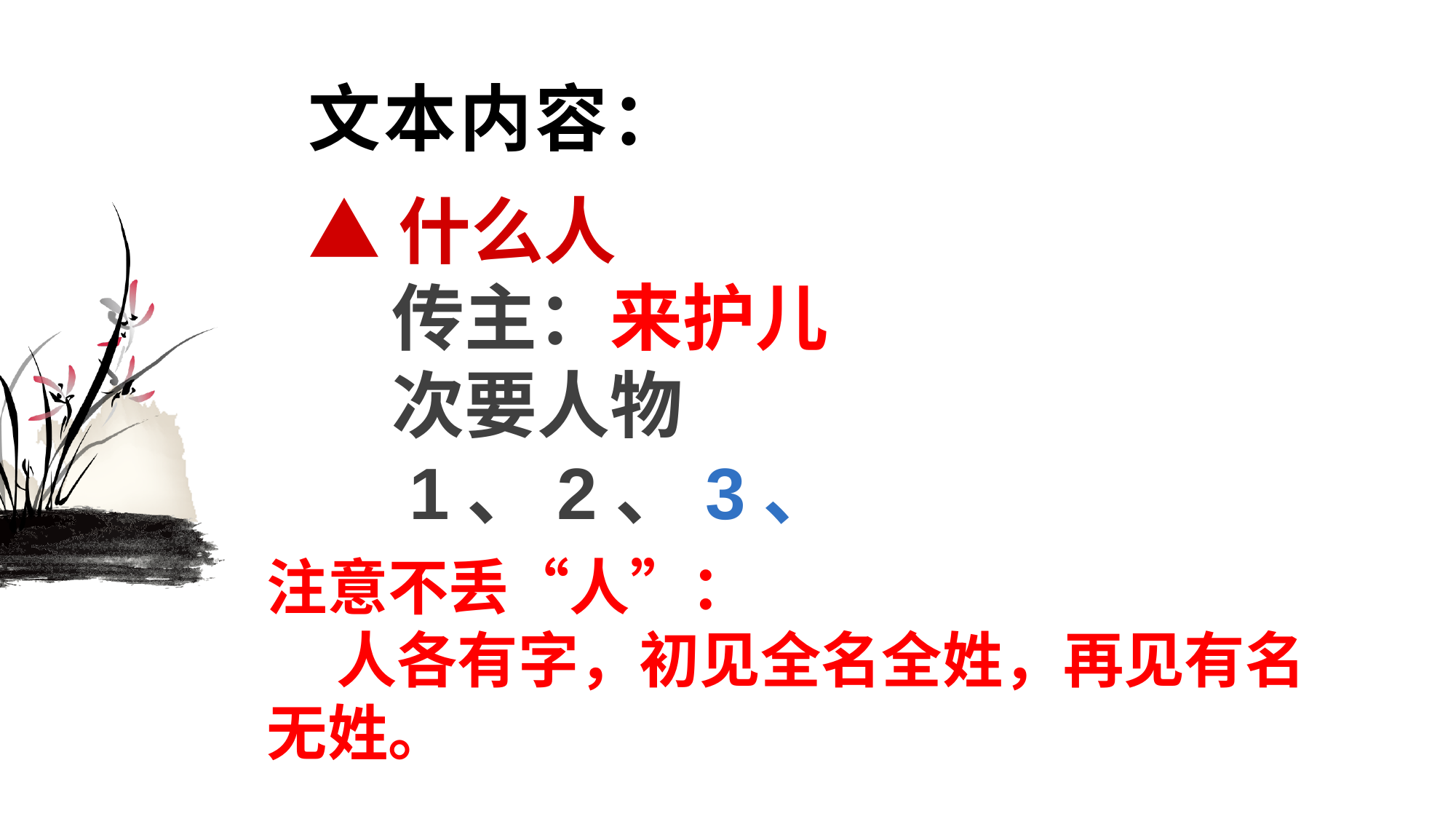

# 文本内容：
▲什么人
    传主：来护儿
    次要人物
     1、2、3、
注意不丢“人”：
    人各有字，初见全名全姓，再见有名无姓。